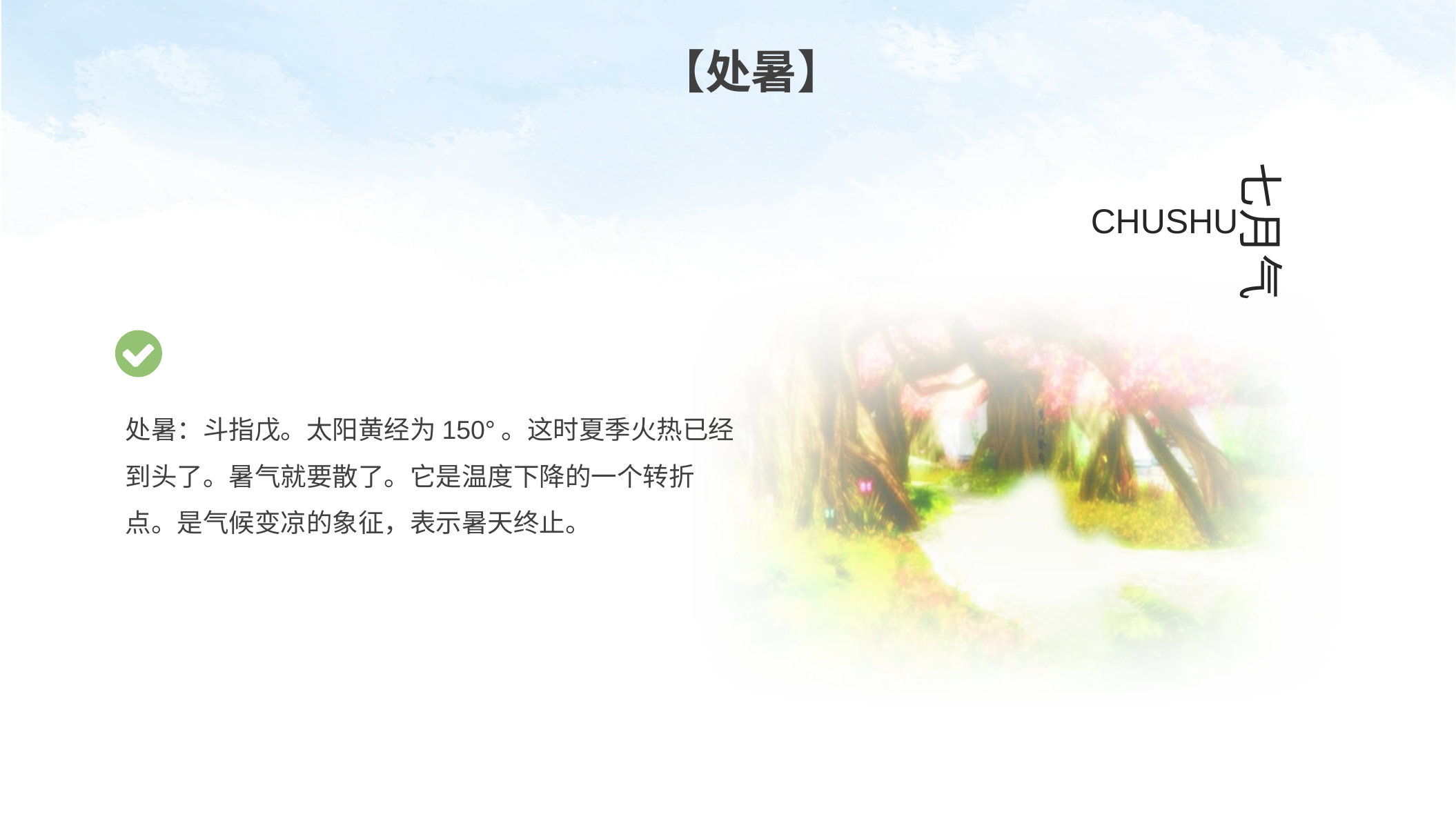

【处暑】
七月气
CHUSHU

处暑：斗指戊。太阳黄经为150°。这时夏季火热已经到头了。暑气就要散了。它是温度下降的一个转折点。是气候变凉的象征，表示暑天终止。